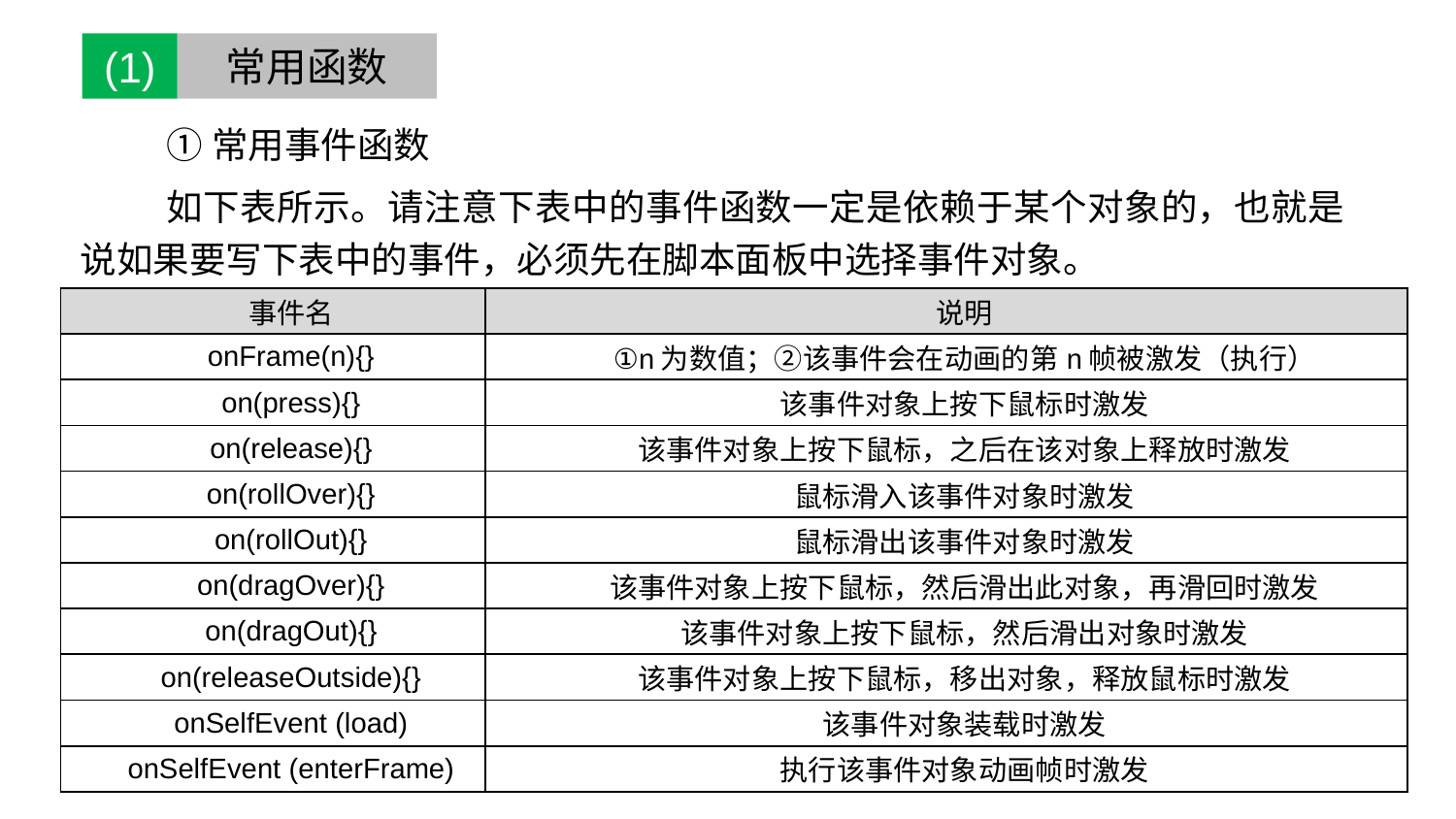

(1)
常用函数
①常用事件函数
如下表所示。请注意下表中的事件函数一定是依赖于某个对象的，也就是说如果要写下表中的事件，必须先在脚本面板中选择事件对象。
| 事件名 | 说明 |
| --- | --- |
| onFrame(n){} | ①n为数值；②该事件会在动画的第n帧被激发（执行） |
| on(press){} | 该事件对象上按下鼠标时激发 |
| on(release){} | 该事件对象上按下鼠标，之后在该对象上释放时激发 |
| on(rollOver){} | 鼠标滑入该事件对象时激发 |
| on(rollOut){} | 鼠标滑出该事件对象时激发 |
| on(dragOver){} | 该事件对象上按下鼠标，然后滑出此对象，再滑回时激发 |
| on(dragOut){} | 该事件对象上按下鼠标，然后滑出对象时激发 |
| on(releaseOutside){} | 该事件对象上按下鼠标，移出对象，释放鼠标时激发 |
| onSelfEvent (load) | 该事件对象装载时激发 |
| onSelfEvent (enterFrame) | 执行该事件对象动画帧时激发 |